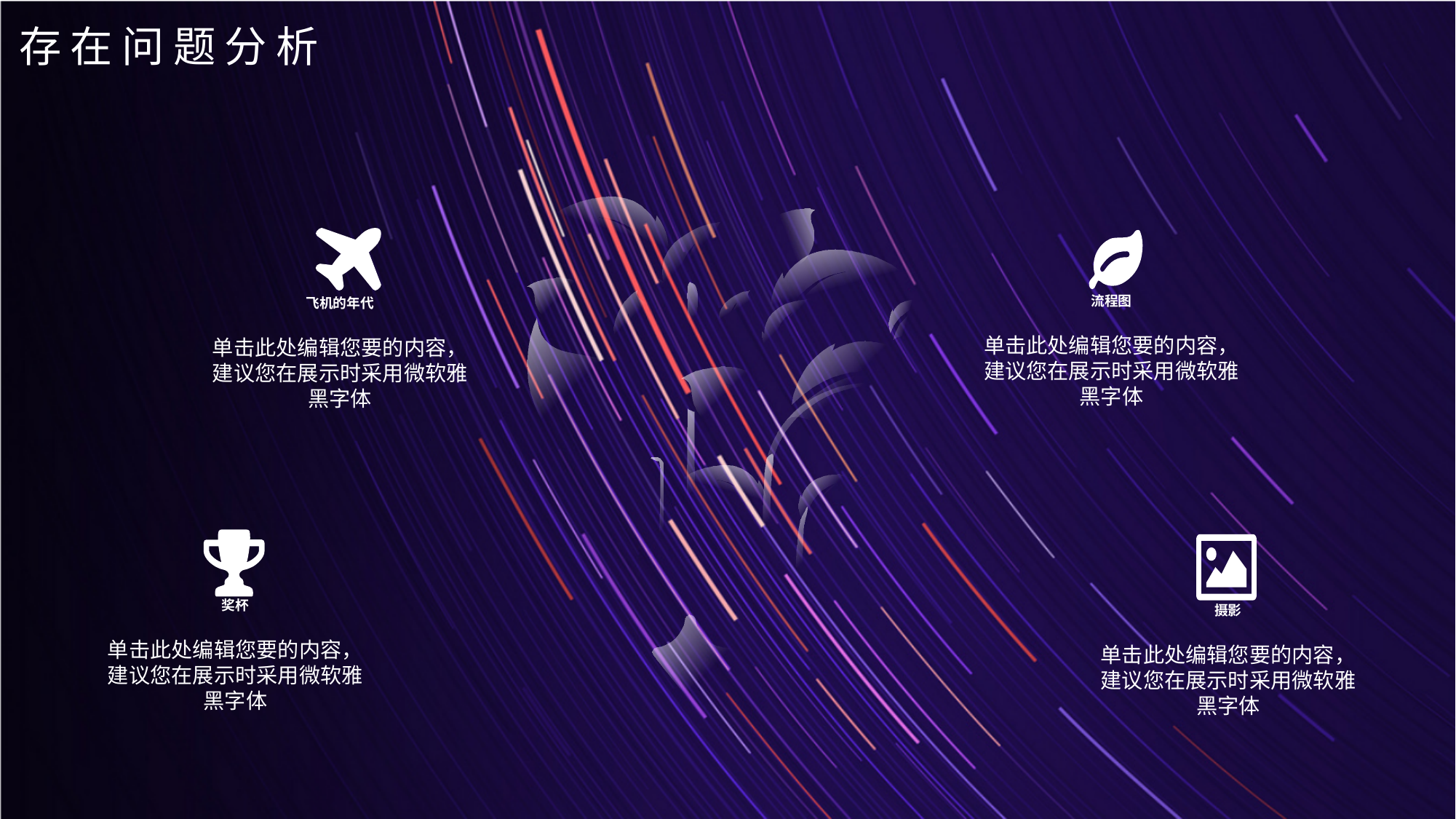

存在问题分析

流程图
飞机的年代

单击此处编辑您要的内容，建议您在展示时采用微软雅黑字体
单击此处编辑您要的内容，建议您在展示时采用微软雅黑字体

奖杯
摄影
单击此处编辑您要的内容，建议您在展示时采用微软雅黑字体
单击此处编辑您要的内容，建议您在展示时采用微软雅黑字体